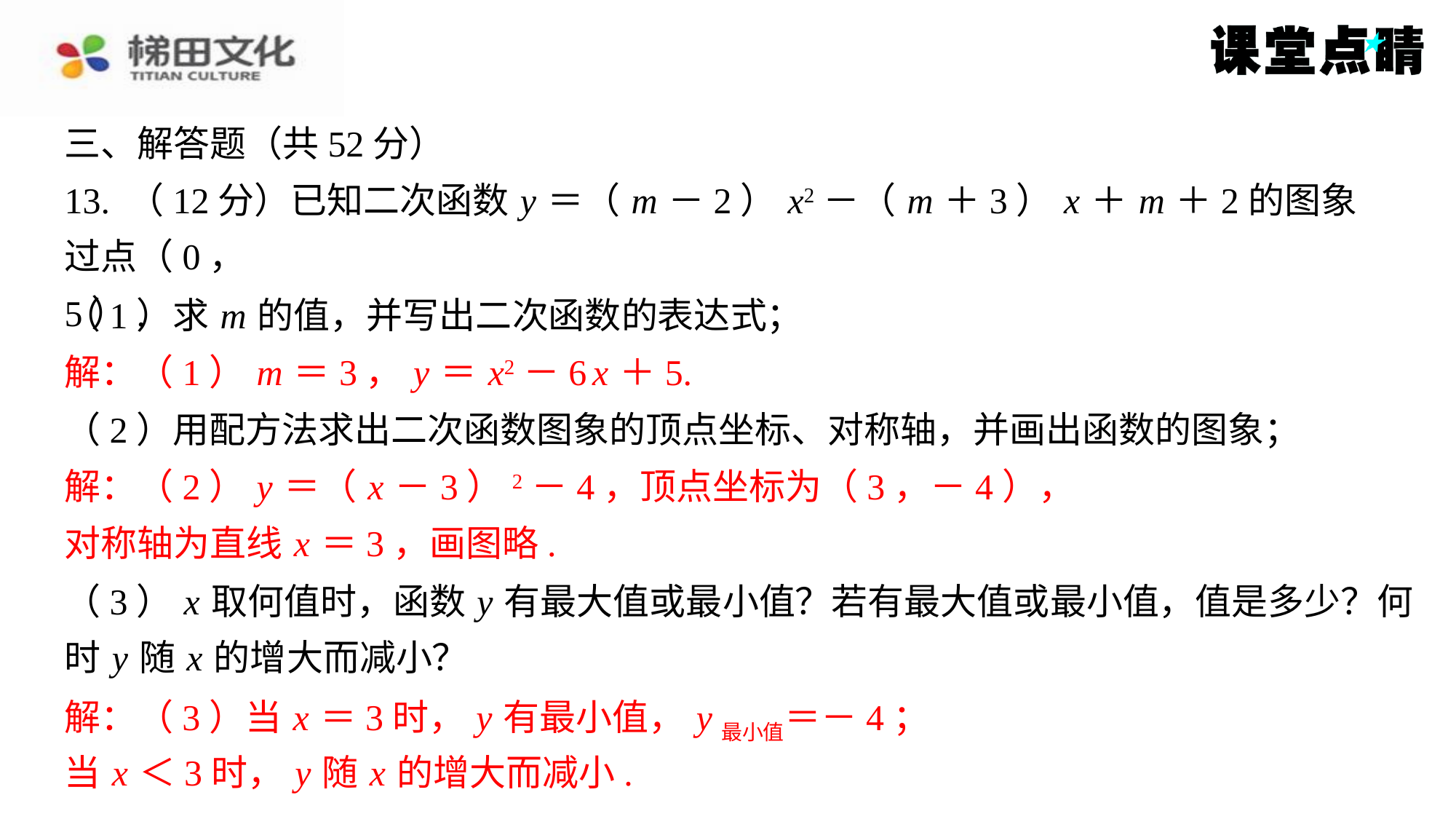

三、解答题（共52分）
13. （12分）已知二次函数 y ＝（ m －2） x2－（ m ＋3） x ＋ m ＋2的图象过点（0，
5）.
（1）求 m 的值，并写出二次函数的表达式；
解：（1） m ＝3， y ＝ x2－6 x ＋5.
解：（1） m ＝3， y ＝ x2－6 x ＋5.
（2）用配方法求出二次函数图象的顶点坐标、对称轴，并画出函数的图象；
解：（2） y ＝（ x －3）2－4，顶点坐标为（3，－4），
解：（2） y ＝（ x －3）2－4，顶点坐标为（3，－4），
对称轴为直线 x ＝3，画图略.
对称轴为直线 x ＝3，画图略.
（3） x 取何值时，函数 y 有最大值或最小值？若有最大值或最小值，值是多少？何
时 y 随 x 的增大而减小？
解：（3）当 x ＝3时， y 有最小值， y最小值＝－4；
解：（3）当 x ＝3时， y 有最小值， y最小值＝－4；
当 x ＜3时， y 随 x 的增大而减小.
当 x ＜3时， y 随 x 的增大而减小.